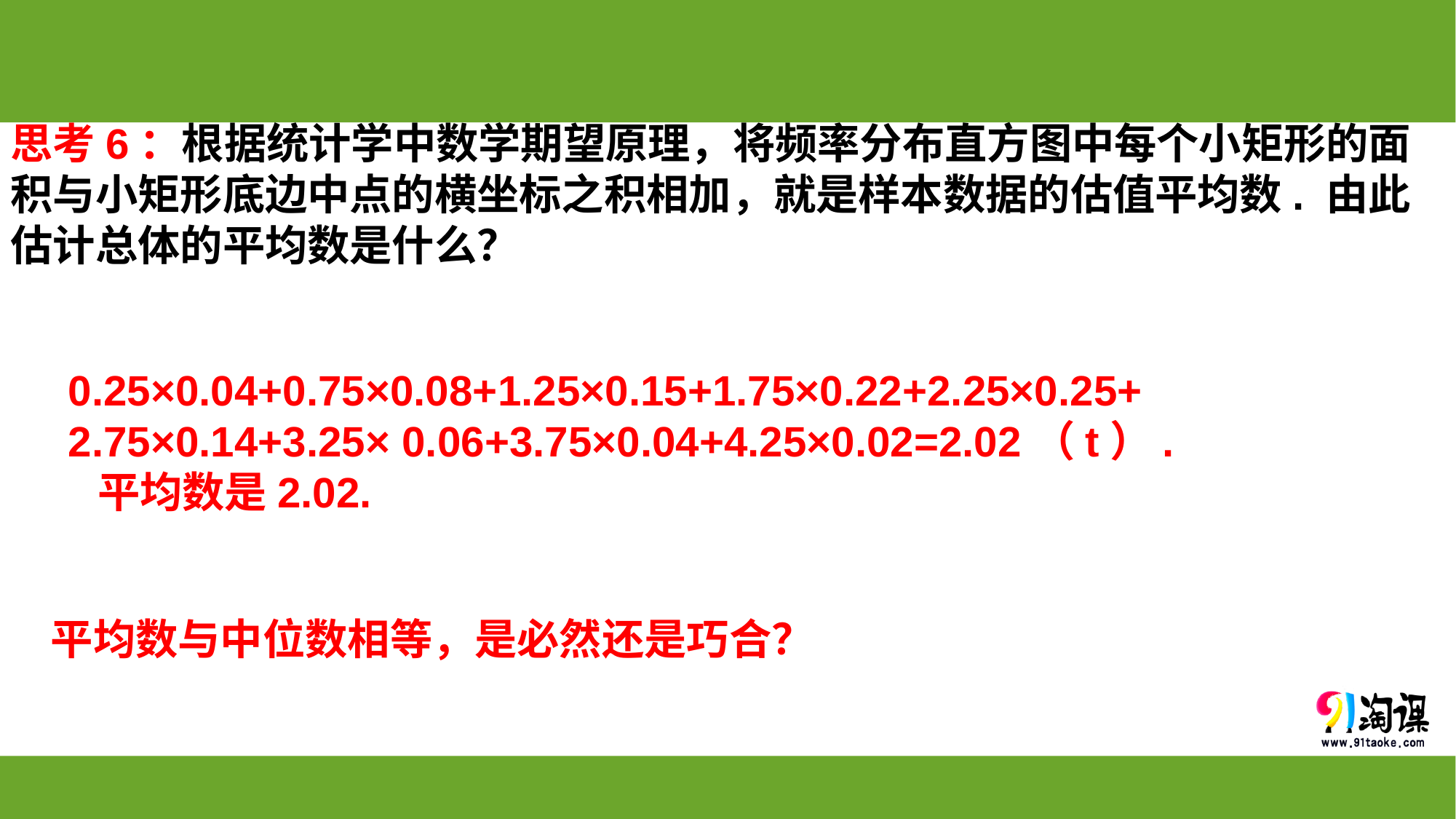

思考6：根据统计学中数学期望原理，将频率分布直方图中每个小矩形的面积与小矩形底边中点的横坐标之积相加，就是样本数据的估值平均数. 由此估计总体的平均数是什么？
0.25×0.04+0.75×0.08+1.25×0.15+1.75×0.22+2.25×0.25+
2.75×0.14+3.25× 0.06+3.75×0.04+4.25×0.02=2.02（t）.
  平均数是2.02.
平均数与中位数相等，是必然还是巧合？